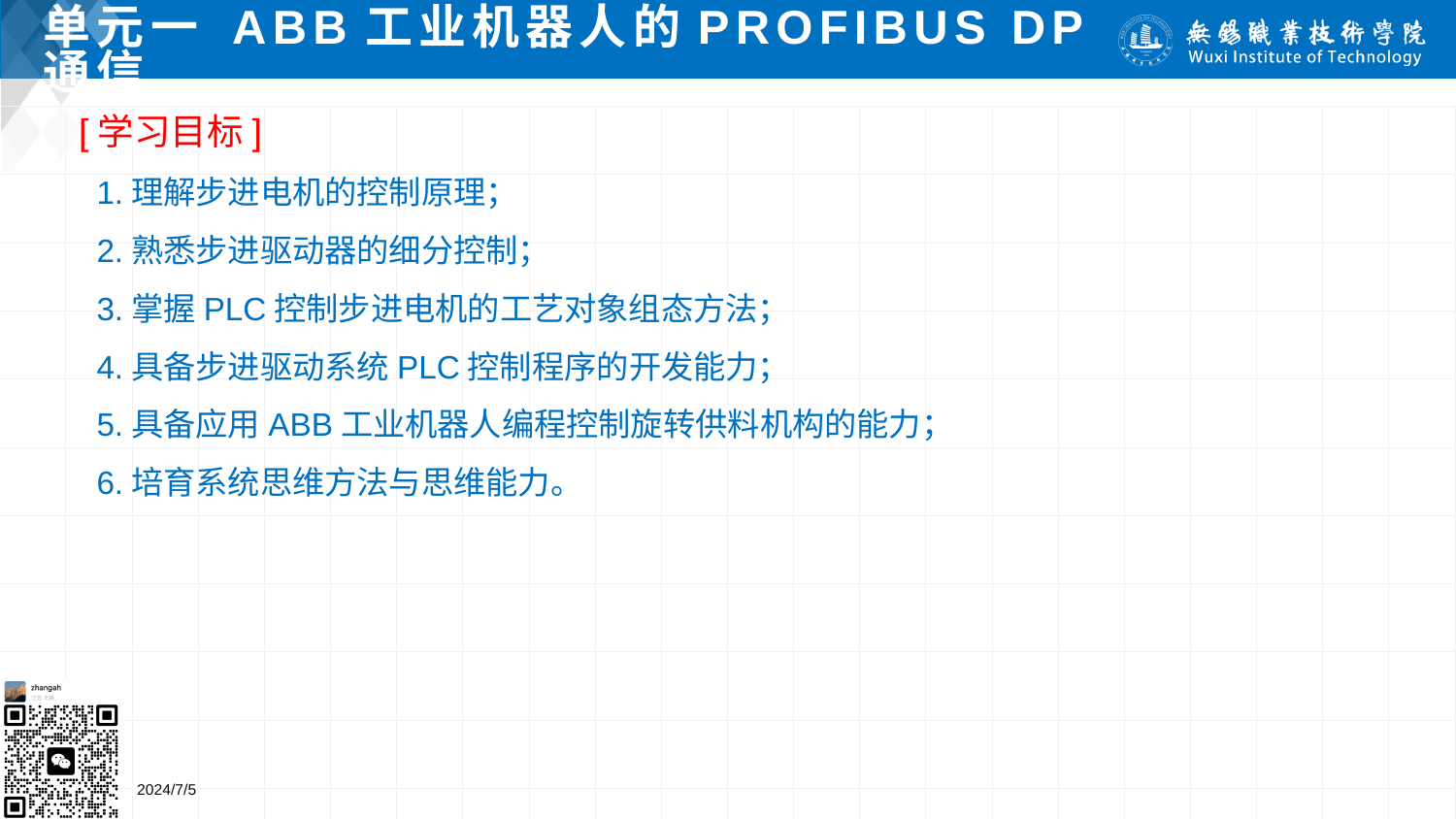

# 单元一 ABB工业机器人的Profibus DP通信
[学习目标]
  1.理解步进电机的控制原理；
  2.熟悉步进驱动器的细分控制；
  3.掌握PLC控制步进电机的工艺对象组态方法；
  4.具备步进驱动系统PLC控制程序的开发能力；
  5.具备应用ABB工业机器人编程控制旋转供料机构的能力；
  6.培育系统思维方法与思维能力。

2024/7/5